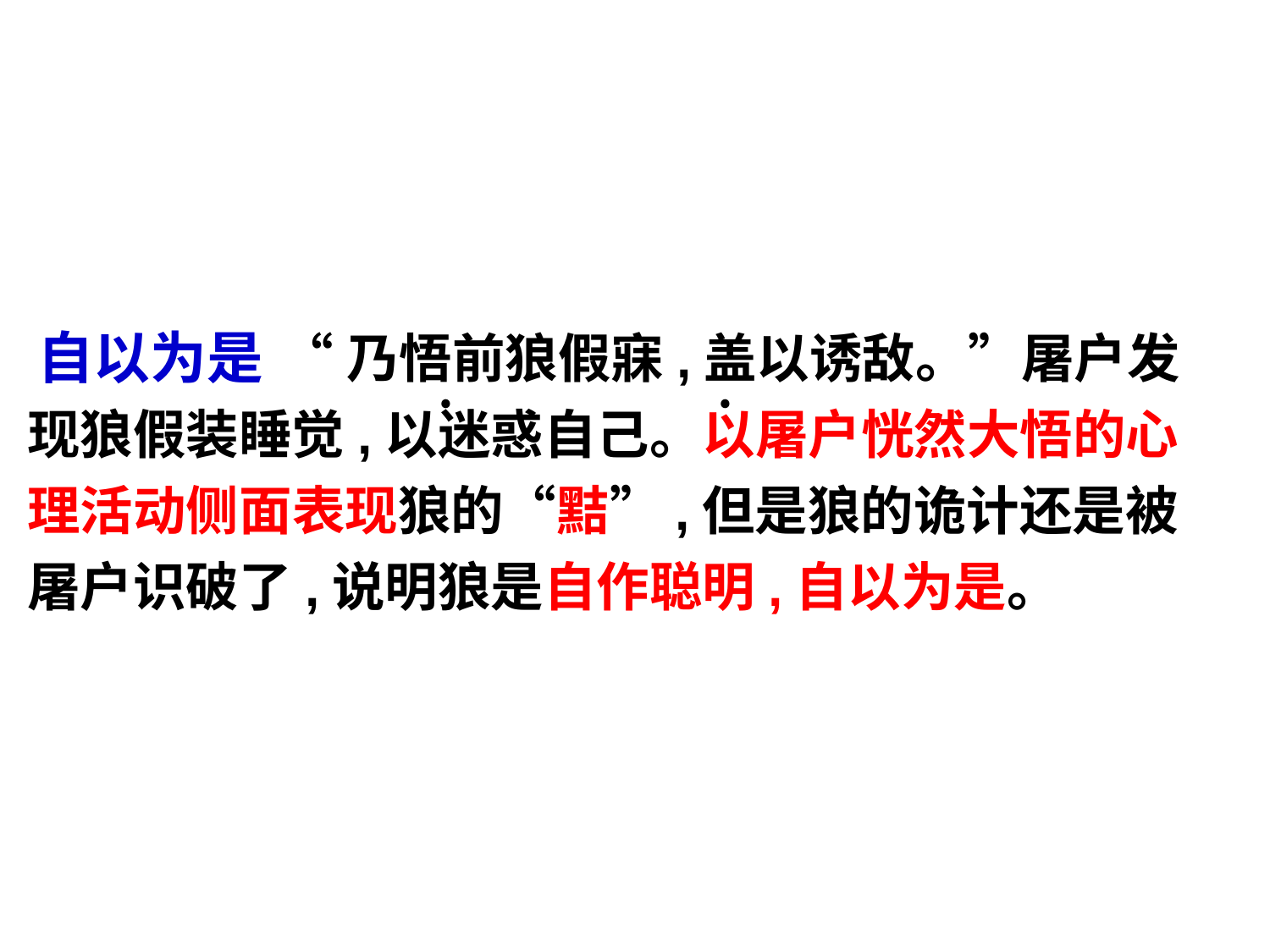

“乃悟前狼假寐,盖以诱敌。”屠户发现狼假装睡觉,以迷惑自己。以屠户恍然大悟的心理活动侧面表现狼的“黠”,但是狼的诡计还是被屠户识破了,说明狼是自作聪明,自以为是。
自以为是
﹒
﹒